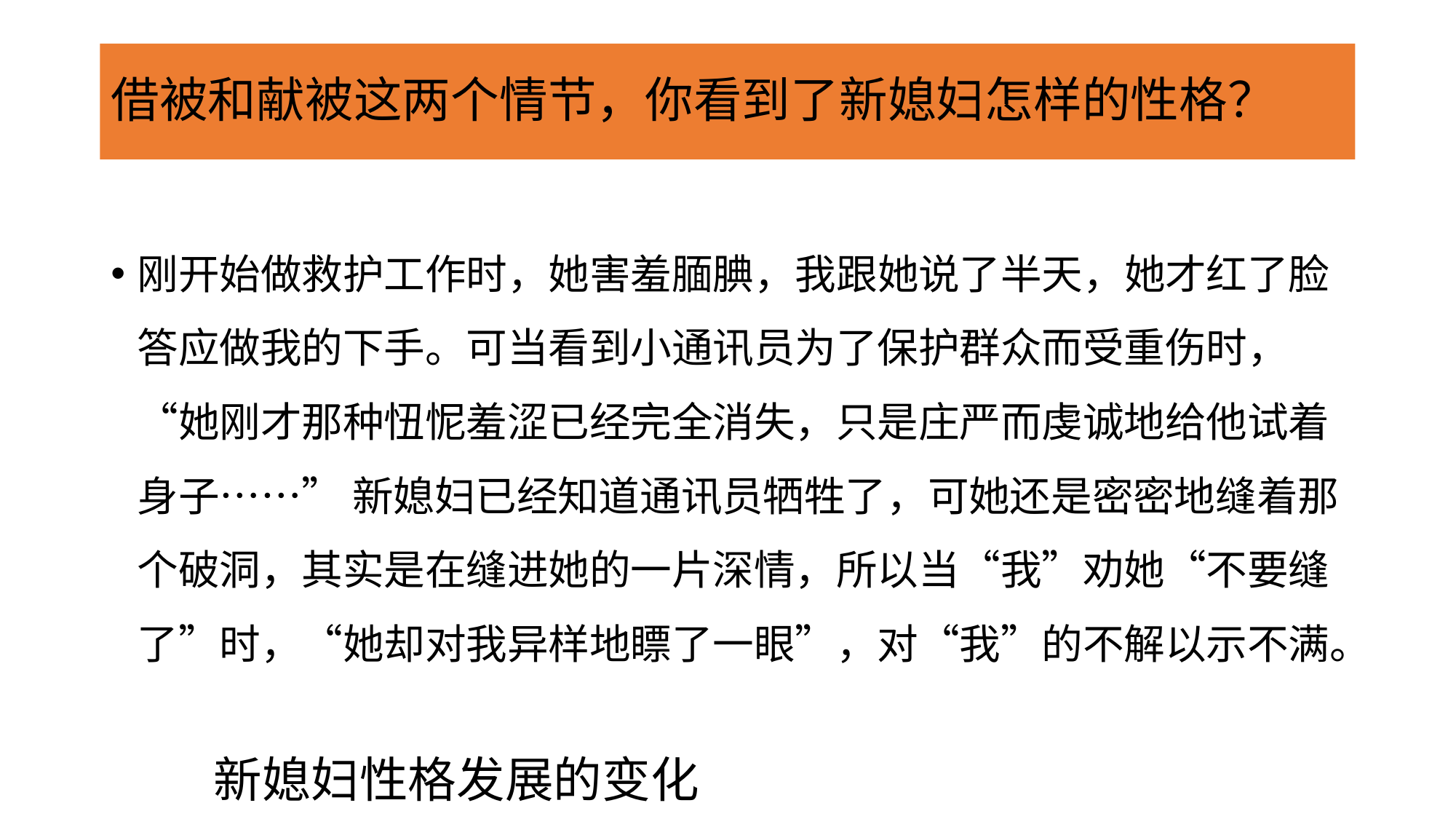

#
借被和献被这两个情节，你看到了新媳妇怎样的性格？
刚开始做救护工作时，她害羞腼腆，我跟她说了半天，她才红了脸答应做我的下手。可当看到小通讯员为了保护群众而受重伤时，“她刚才那种忸怩羞涩已经完全消失，只是庄严而虔诚地给他试着身子……” 新媳妇已经知道通讯员牺牲了，可她还是密密地缝着那个破洞，其实是在缝进她的一片深情，所以当“我”劝她“不要缝了”时，“她却对我异样地瞟了一眼”，对“我”的不解以示不满。
新媳妇性格发展的变化